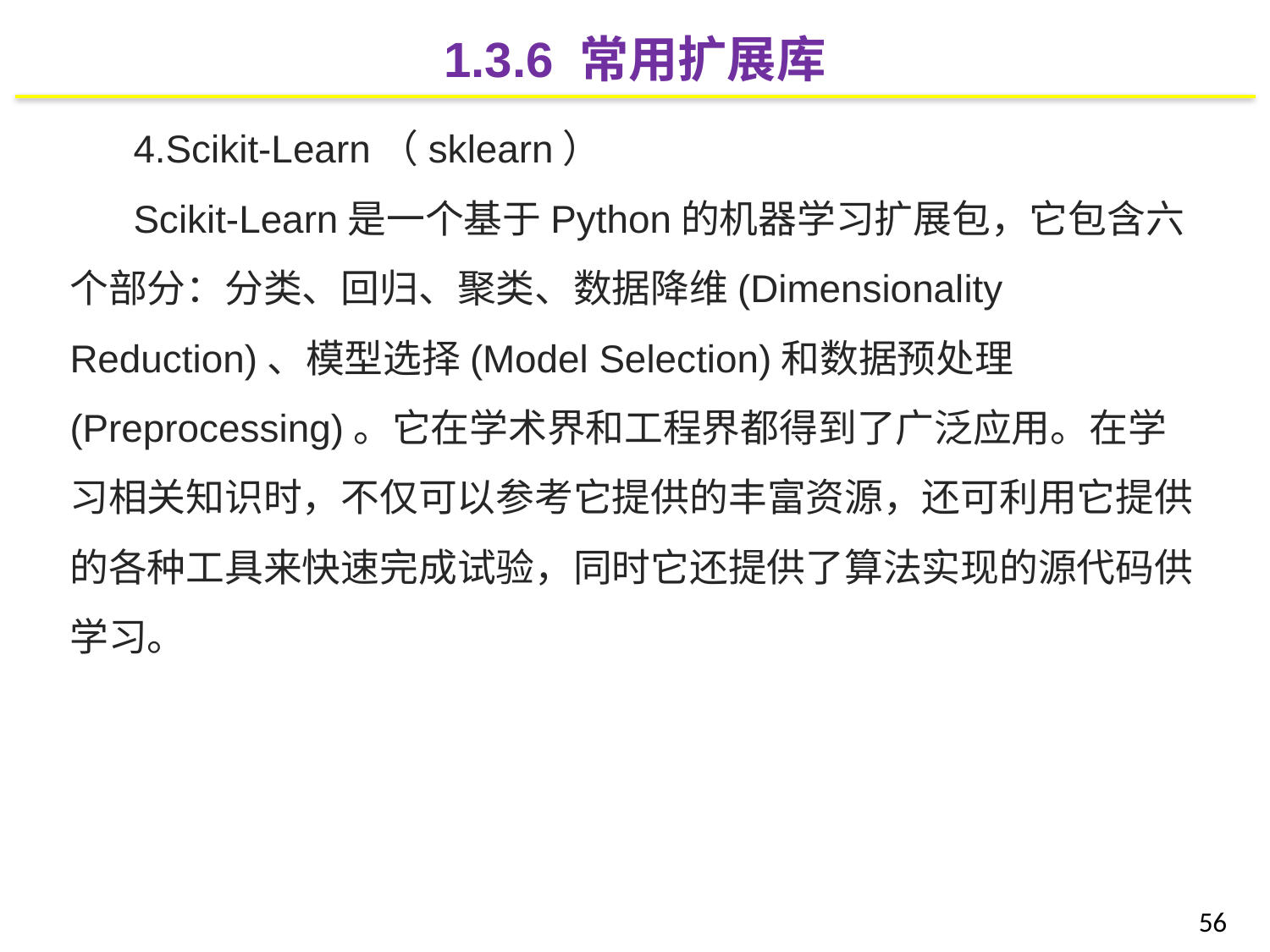

1.3.6 常用扩展库
4.Scikit-Learn（sklearn）
Scikit-Learn是一个基于Python的机器学习扩展包，它包含六个部分：分类、回归、聚类、数据降维(Dimensionality Reduction)、模型选择(Model Selection)和数据预处理(Preprocessing)。它在学术界和工程界都得到了广泛应用。在学习相关知识时，不仅可以参考它提供的丰富资源，还可利用它提供的各种工具来快速完成试验，同时它还提供了算法实现的源代码供学习。
56